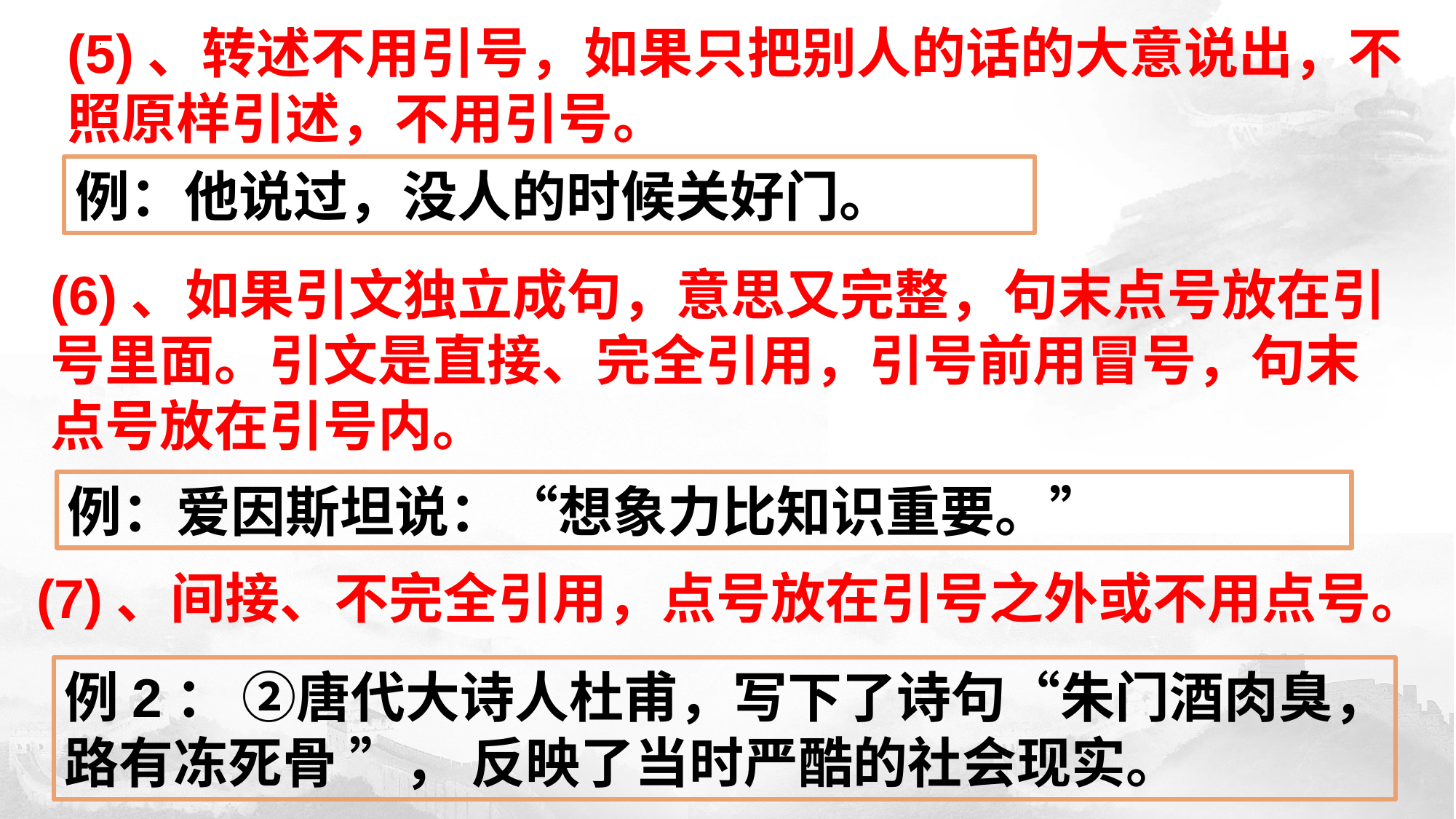

(5)、转述不用引号，如果只把别人的话的大意说出，不照原样引述，不用引号。
例：他说过，没人的时候关好门。
(6)、如果引文独立成句，意思又完整，句末点号放在引号里面。引文是直接、完全引用，引号前用冒号，句末点号放在引号内。
例：爱因斯坦说：“想象力比知识重要。”
(7)、间接、不完全引用，点号放在引号之外或不用点号。
例2： ②唐代大诗人杜甫，写下了诗句“朱门酒肉臭，路有冻死骨 ”， 反映了当时严酷的社会现实。